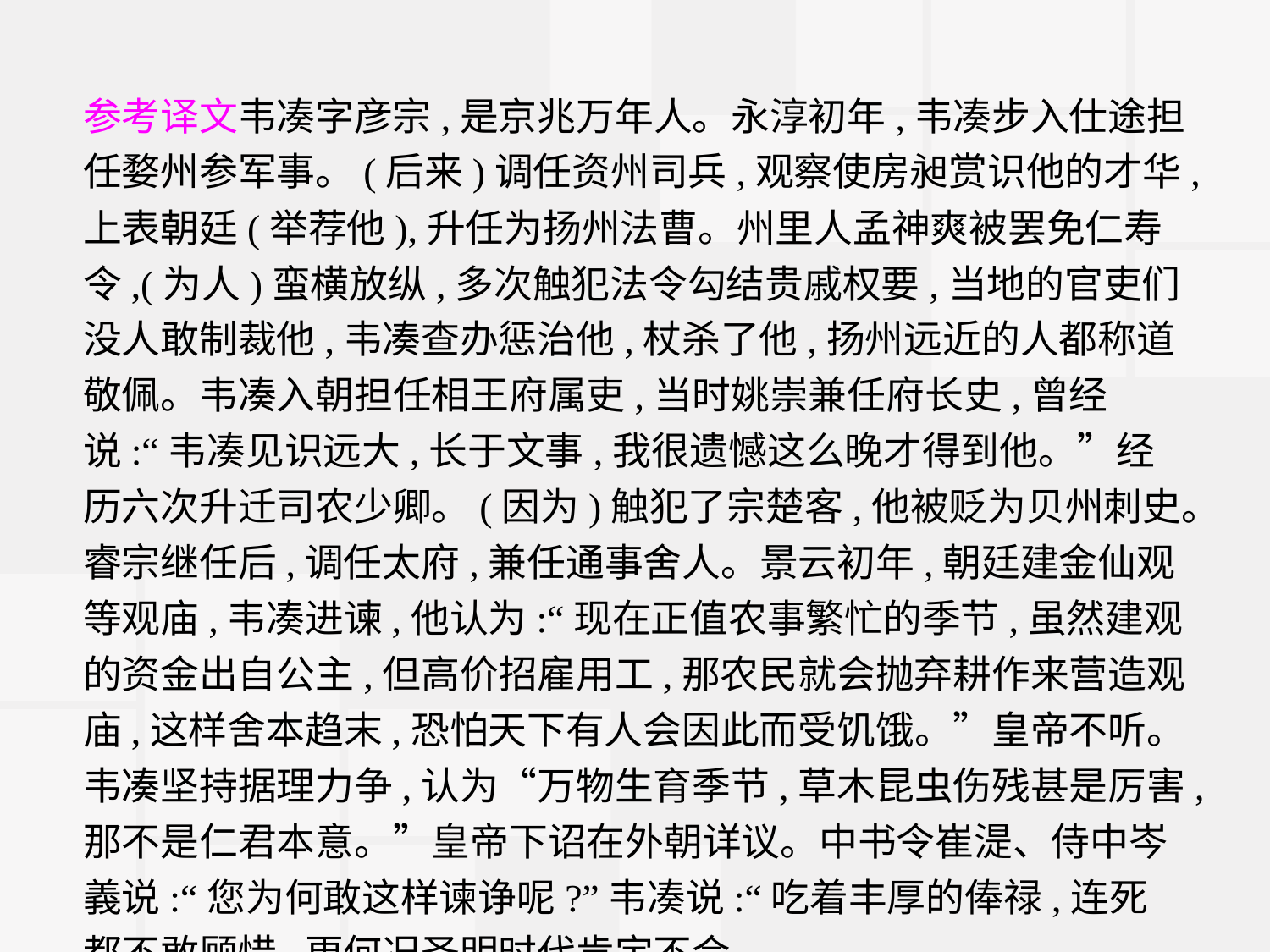

参考译文韦凑字彦宗,是京兆万年人。永淳初年,韦凑步入仕途担任婺州参军事。(后来)调任资州司兵,观察使房昶赏识他的才华,上表朝廷(举荐他),升任为扬州法曹。州里人孟神爽被罢免仁寿令,(为人)蛮横放纵,多次触犯法令勾结贵戚权要,当地的官吏们没人敢制裁他,韦凑查办惩治他,杖杀了他,扬州远近的人都称道敬佩。韦凑入朝担任相王府属吏,当时姚崇兼任府长史,曾经说:“韦凑见识远大,长于文事,我很遗憾这么晚才得到他。”经历六次升迁司农少卿。(因为)触犯了宗楚客,他被贬为贝州刺史。睿宗继任后,调任太府,兼任通事舍人。景云初年,朝廷建金仙观等观庙,韦凑进谏,他认为:“现在正值农事繁忙的季节,虽然建观的资金出自公主,但高价招雇用工,那农民就会抛弃耕作来营造观庙,这样舍本趋末,恐怕天下有人会因此而受饥饿。”皇帝不听。韦凑坚持据理力争,认为“万物生育季节,草木昆虫伤残甚是厉害,那不是仁君本意。”皇帝下诏在外朝详议。中书令崔湜、侍中岑義说:“您为何敢这样谏诤呢?”韦凑说:“吃着丰厚的俸禄,连死都不敢顾惜,更何况圣明时代肯定不会